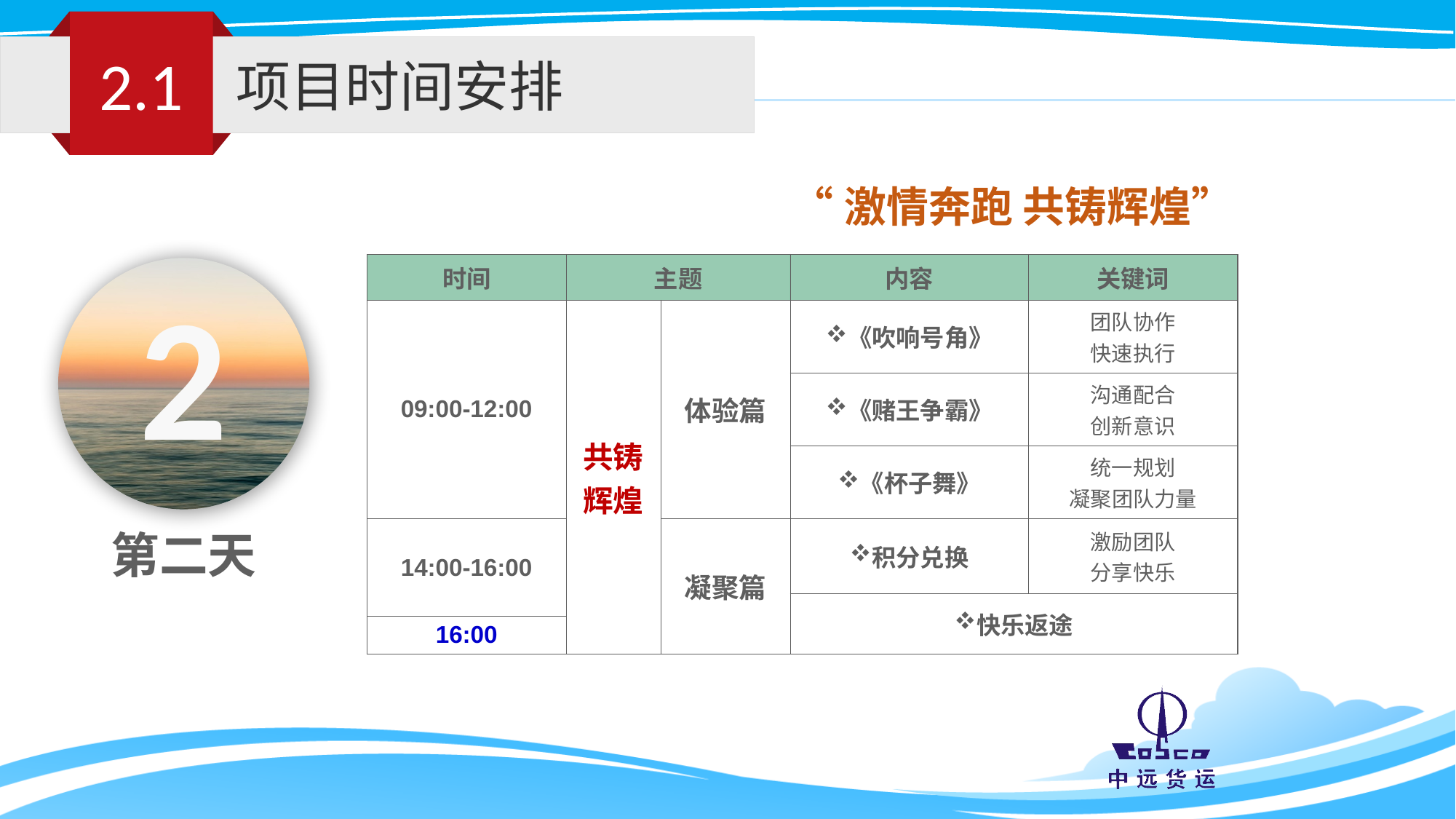

2.1
项目时间安排

“激情奔跑 共铸辉煌”
| 时间 | 主题 |  | 内容 | 关键词 |
| --- | --- | --- | --- | --- |
| 09:00-12:00 | 共铸辉煌 | 体验篇 | 《吹响号角》 | 团队协作 快速执行 |
|  |  |  | 《赌王争霸》 | 沟通配合 创新意识 |
|  |  |  | 《杯子舞》 | 统一规划 凝聚团队力量 |
| 14:00-16:00 |  | 凝聚篇 | 积分兑换 | 激励团队 分享快乐 |
|  |  |  | 快乐返途 |  |
| 16:00 |  |  |  |  |
2
第二天